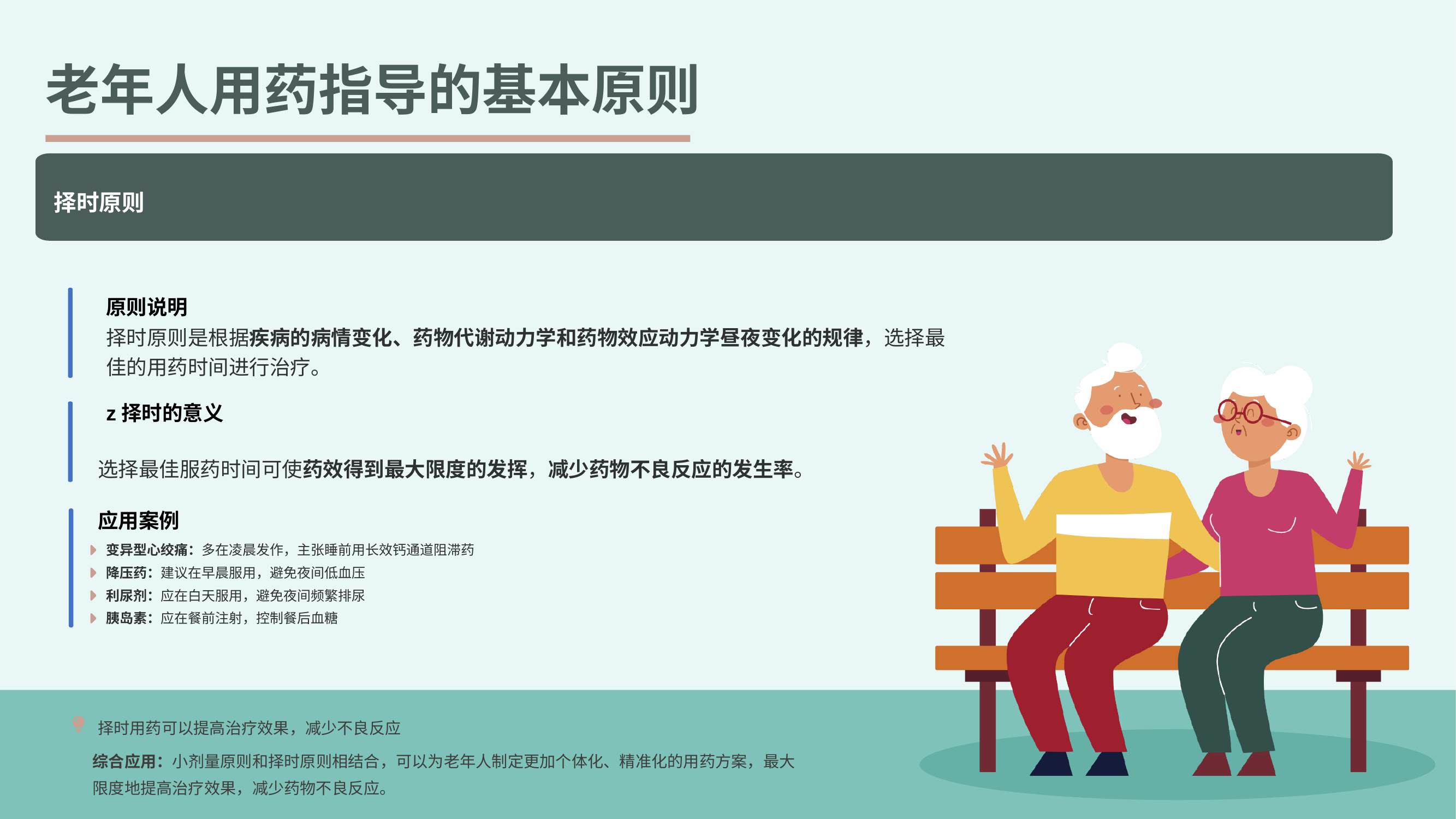

老年人用药指导的基本原则

择时原则

原则说明
择时原则是根据疾病的病情变化、药物代谢动力学和药物效应动力学昼夜变化的规律，选择最佳的用药时间进行治疗。
z择时的意义

选择最佳服药时间可使药效得到最大限度的发挥，减少药物不良反应的发生率。
应用案例

变异型心绞痛：多在凌晨发作，主张睡前用长效钙通道阻滞药

降压药：建议在早晨服用，避免夜间低血压

利尿剂：应在白天服用，避免夜间频繁排尿

胰岛素：应在餐前注射，控制餐后血糖

择时用药可以提高治疗效果，减少不良反应

综合应用：小剂量原则和择时原则相结合，可以为老年人制定更加个体化、精准化的用药方案，最大限度地提高治疗效果，减少药物不良反应。